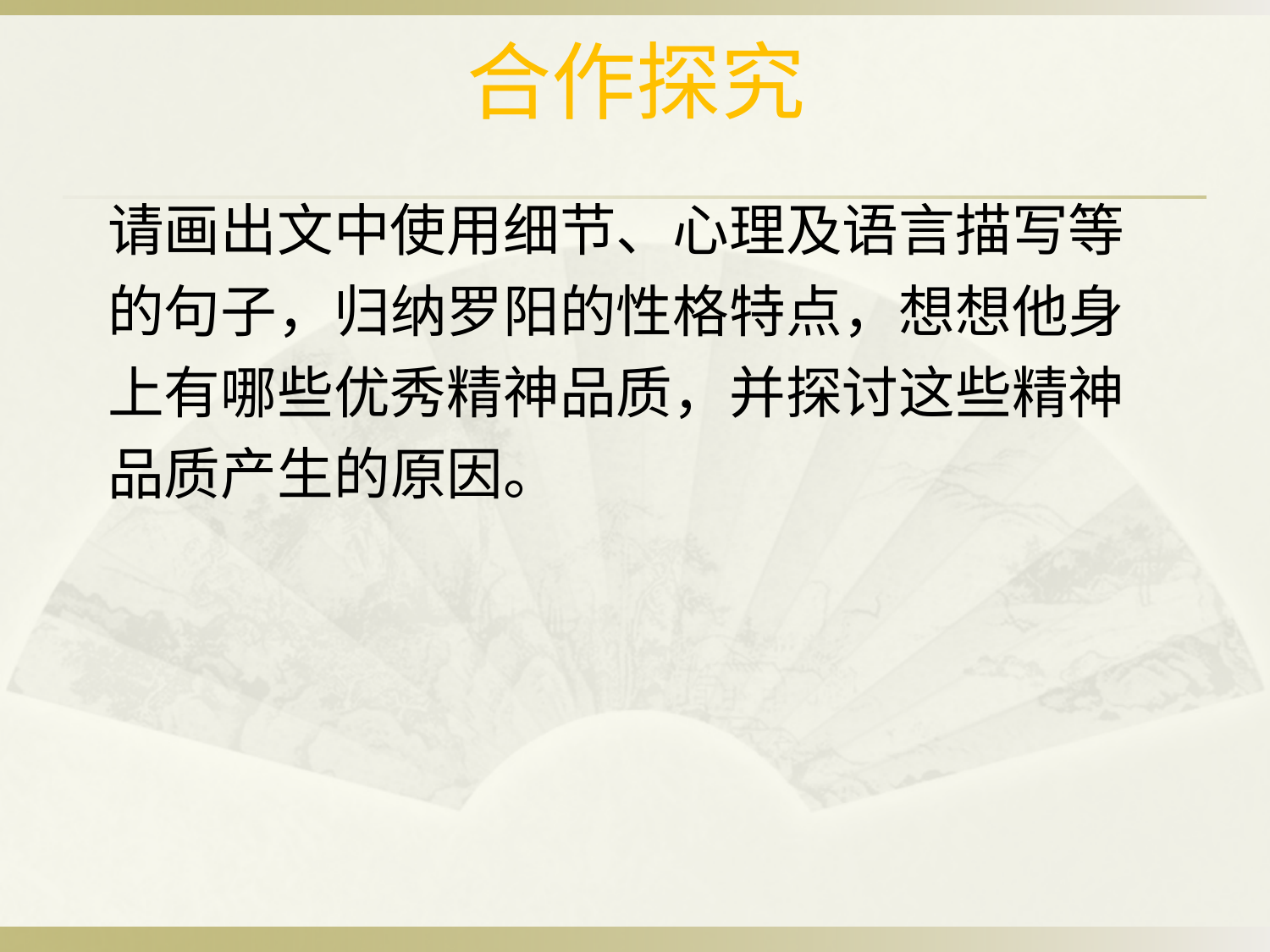

# 合作探究
请画出文中使用细节、心理及语言描写等的句子，归纳罗阳的性格特点，想想他身上有哪些优秀精神品质，并探讨这些精神品质产生的原因。